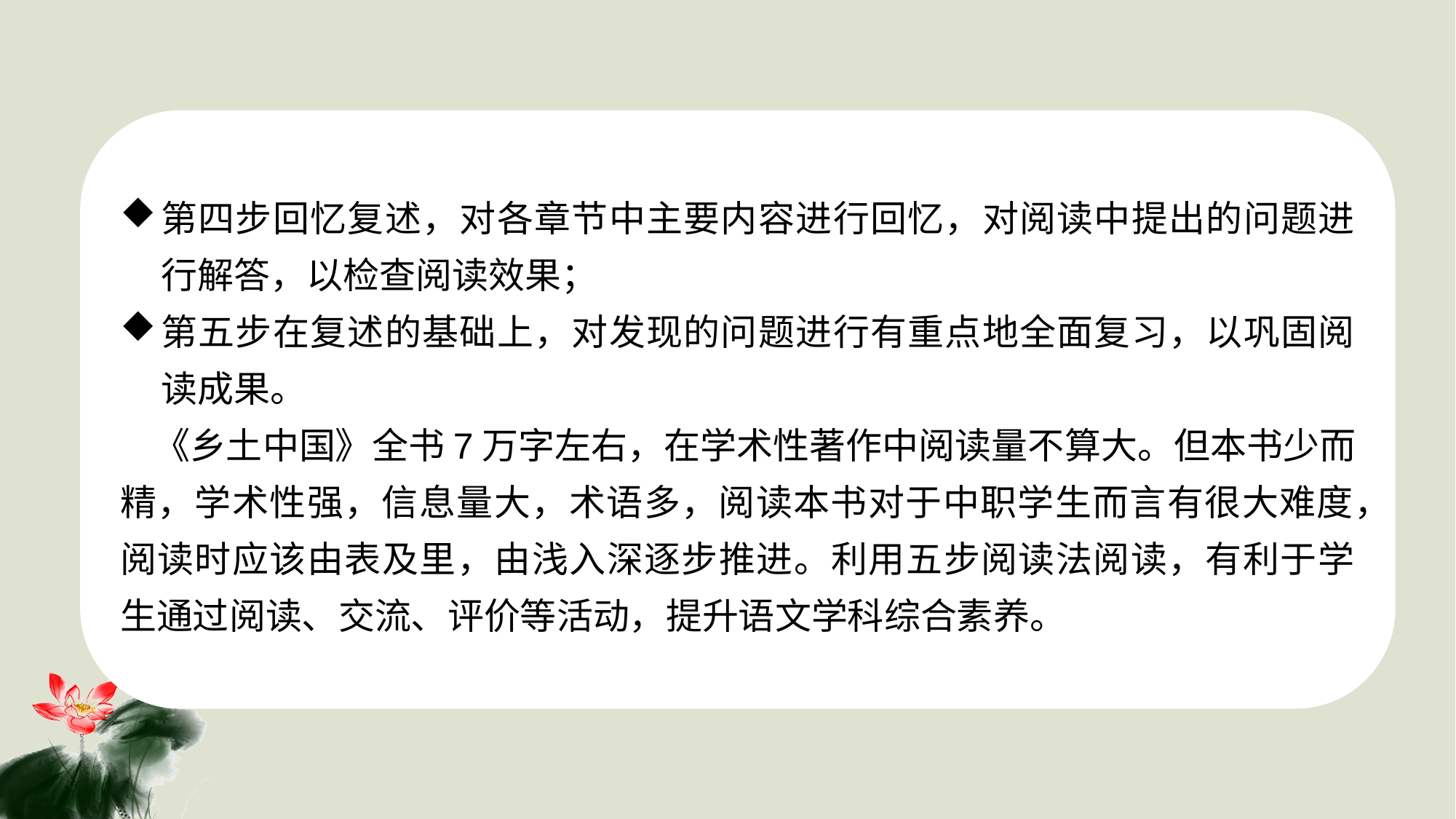

第四步回忆复述，对各章节中主要内容进行回忆，对阅读中提出的问题进行解答，以检查阅读效果；
第五步在复述的基础上，对发现的问题进行有重点地全面复习，以巩固阅读成果。
   《乡土中国》全书7万字左右，在学术性著作中阅读量不算大。但本书少而精，学术性强，信息量大，术语多，阅读本书对于中职学生而言有很大难度，阅读时应该由表及里，由浅入深逐步推进。利用五步阅读法阅读，有利于学生通过阅读、交流、评价等活动，提升语文学科综合素养。